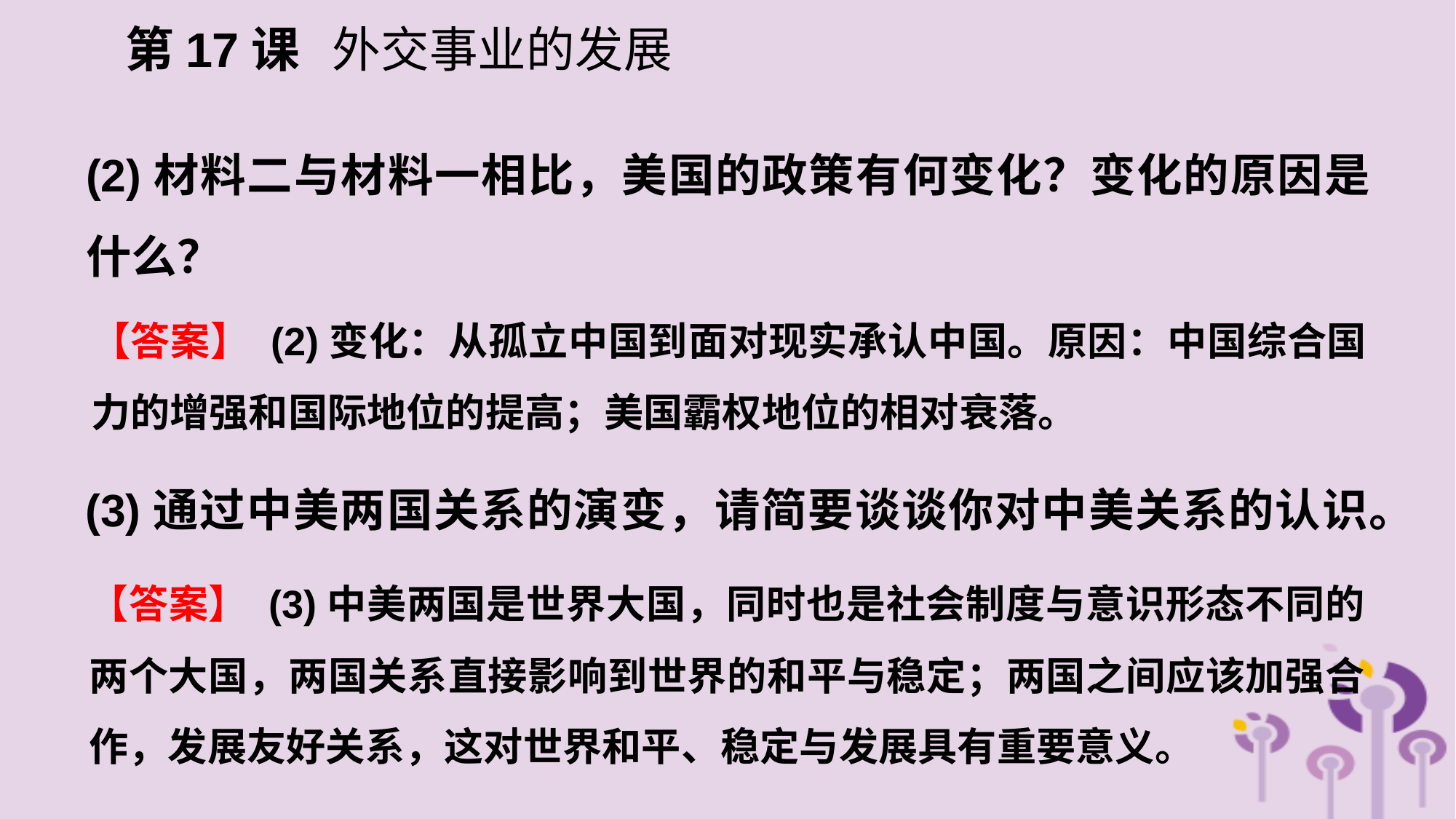

第17课   外交事业的发展
(2)材料二与材料一相比，美国的政策有何变化？变化的原因是什么？
【答案】 (2)变化：从孤立中国到面对现实承认中国。原因：中国综合国力的增强和国际地位的提高；美国霸权地位的相对衰落。
(3)通过中美两国关系的演变，请简要谈谈你对中美关系的认识。
【答案】 (3)中美两国是世界大国，同时也是社会制度与意识形态不同的两个大国，两国关系直接影响到世界的和平与稳定；两国之间应该加强合作，发展友好关系，这对世界和平、稳定与发展具有重要意义。